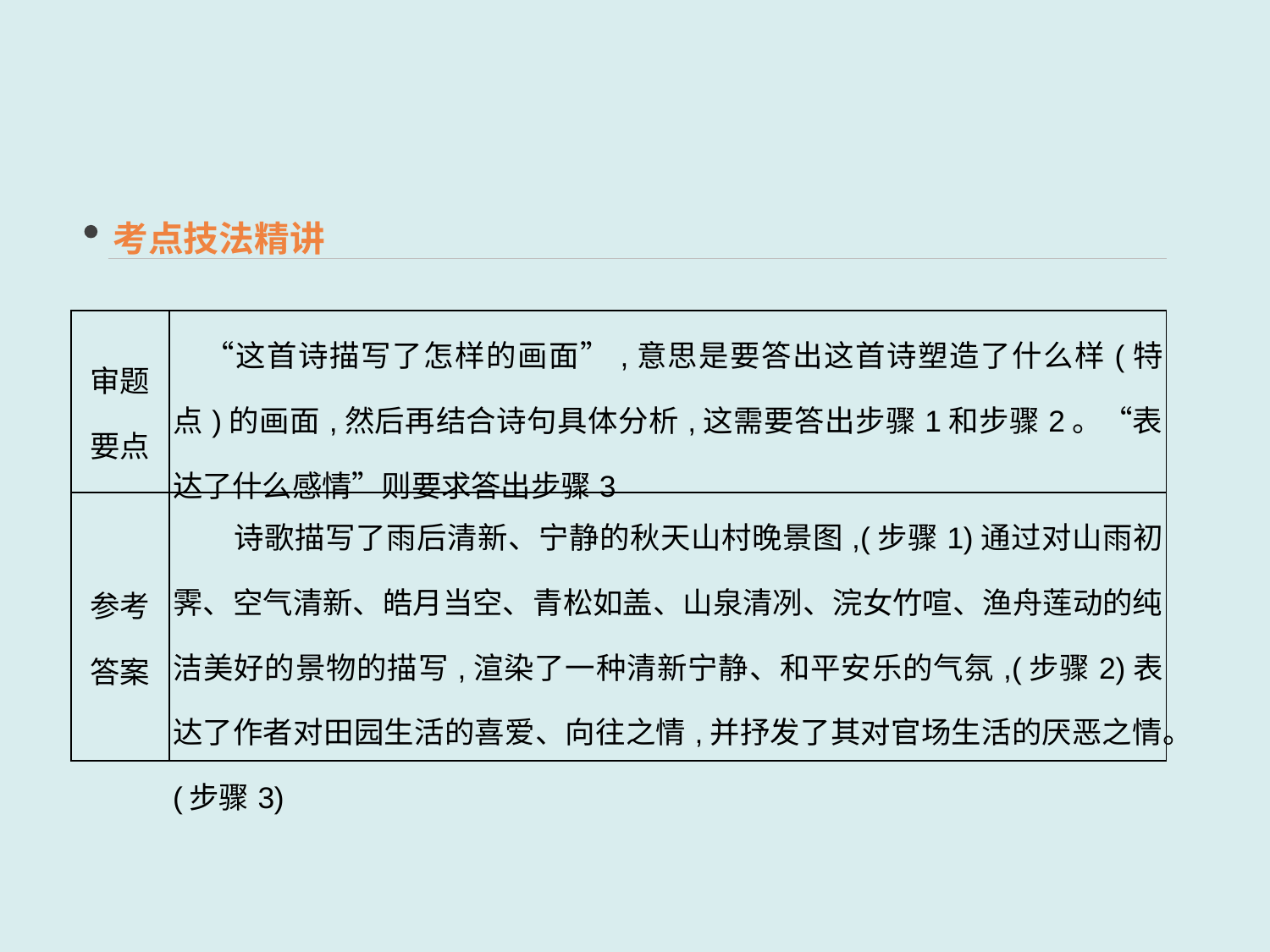

考点技法精讲

| 审题 要点 | “这首诗描写了怎样的画面”,意思是要答出这首诗塑造了什么样(特点)的画面,然后再结合诗句具体分析,这需要答出步骤1和步骤2。“表达了什么感情”则要求答出步骤3 |
| --- | --- |
| 参考 答案 | 诗歌描写了雨后清新、宁静的秋天山村晚景图,(步骤1)通过对山雨初霁、空气清新、皓月当空、青松如盖、山泉清冽、浣女竹喧、渔舟莲动的纯洁美好的景物的描写,渲染了一种清新宁静、和平安乐的气氛,(步骤2)表达了作者对田园生活的喜爱、向往之情,并抒发了其对官场生活的厌恶之情。(步骤3) |